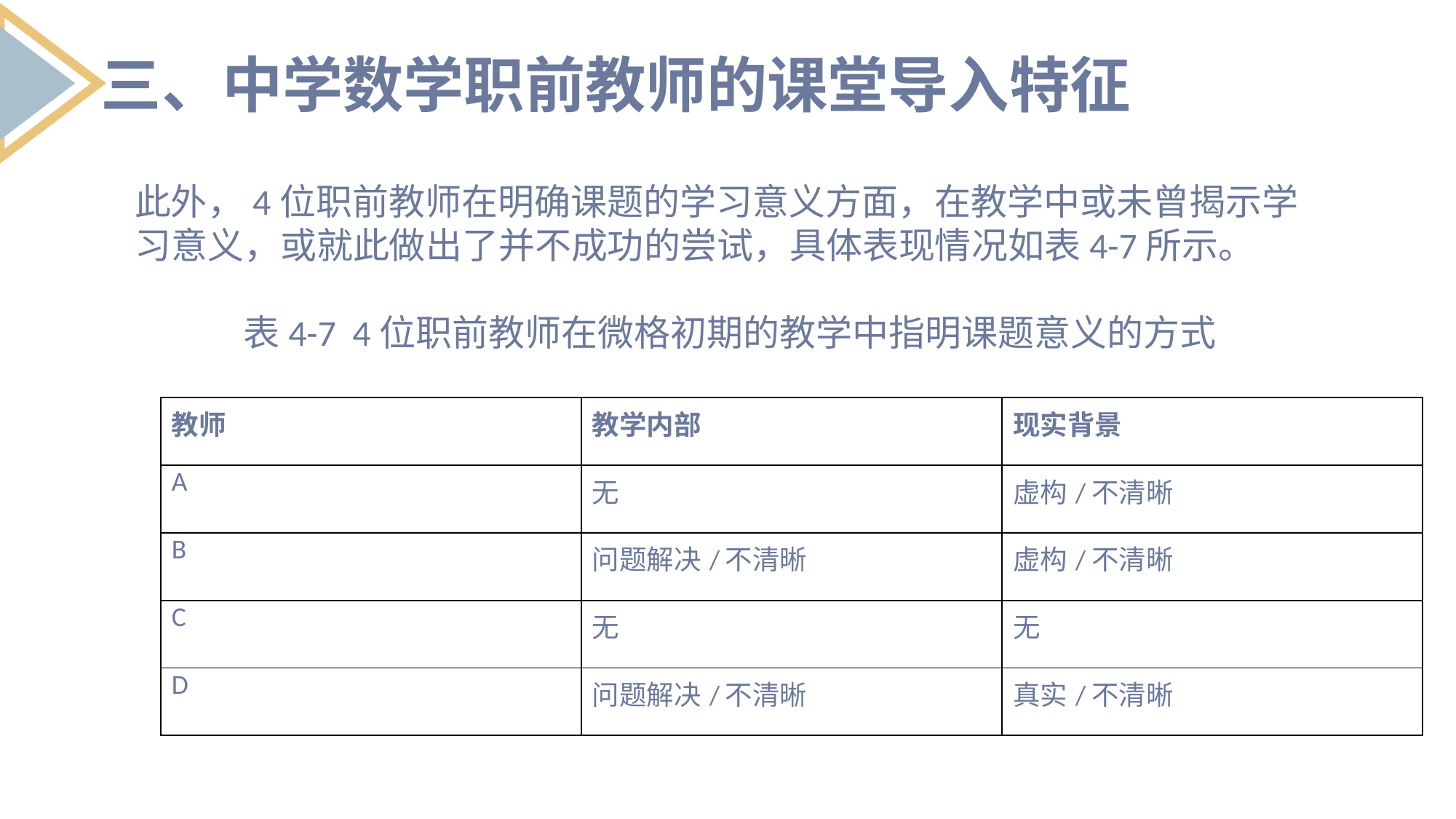

三、中学数学职前教师的课堂导入特征

此外，4位职前教师在明确课题的学习意义方面，在教学中或未曾揭示学习意义，或就此做出了并不成功的尝试，具体表现情况如表4-7所示。

表4-7  4位职前教师在微格初期的教学中指明课题意义的方式

| 教师 | 教学内部 | 现实背景 |
| --- | --- | --- |
| A | 无 | 虚构/不清晰 |
| B | 问题解决/不清晰 | 虚构/不清晰 |
| C | 无 | 无 |
| D | 问题解决/不清晰 | 真实/不清晰 |